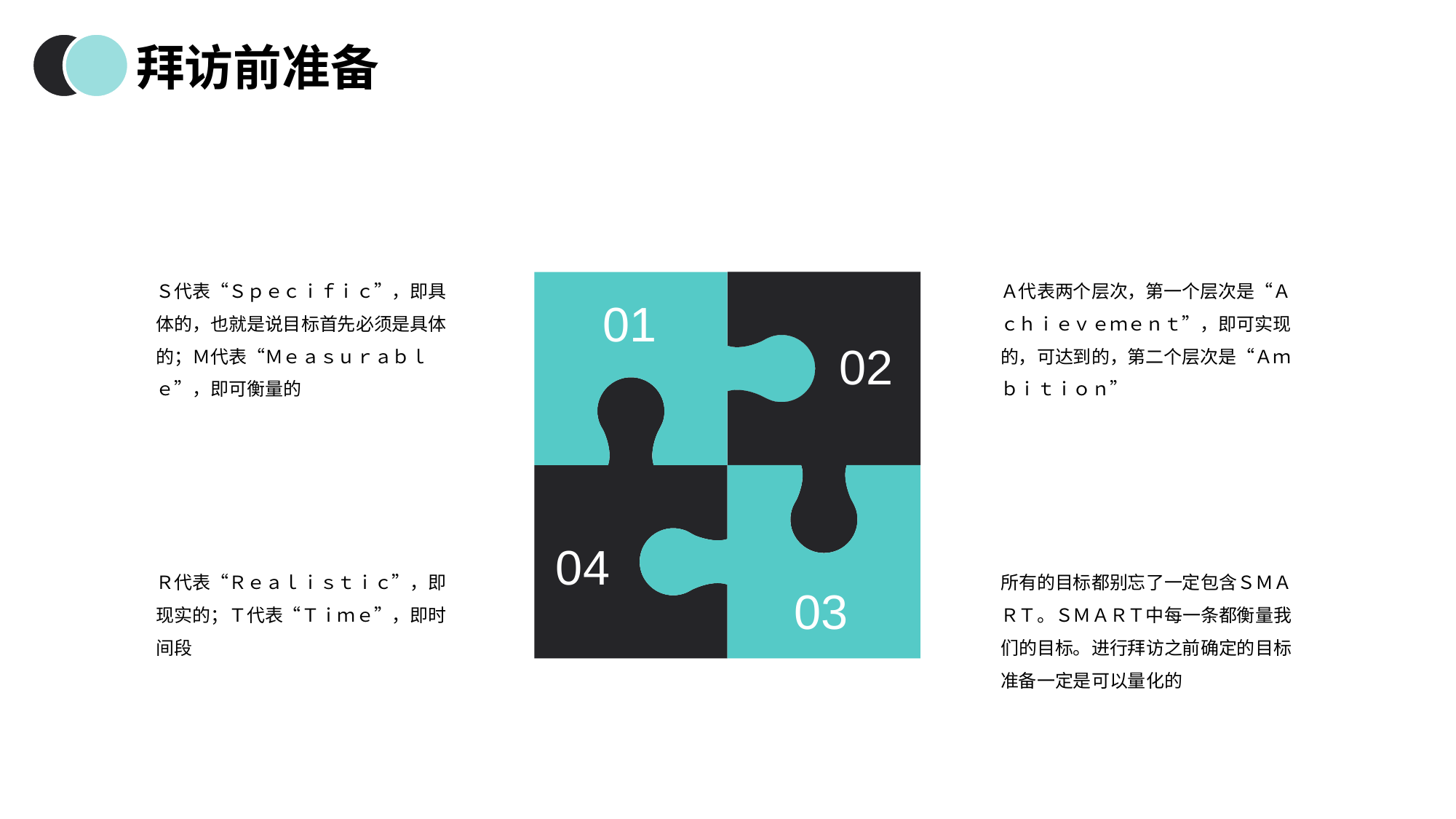

拜访前准备
Ｓ代表“Ｓｐｅｃｉｆｉｃ”，即具体的，也就是说目标首先必须是具体的；Ｍ代表“Ｍｅａｓｕｒａｂｌｅ”，即可衡量的
Ａ代表两个层次，第一个层次是“Ａｃｈｉｅｖｅｍｅｎｔ”，即可实现的，可达到的，第二个层次是“Ａｍｂｉｔｉｏｎ”
02
01
04
03
Ｒ代表“Ｒｅａｌｉｓｔｉｃ”，即现实的；Ｔ代表“Ｔｉｍｅ”，即时间段
所有的目标都别忘了一定包含ＳＭＡＲＴ。ＳＭＡＲＴ中每一条都衡量我们的目标。进行拜访之前确定的目标准备一定是可以量化的